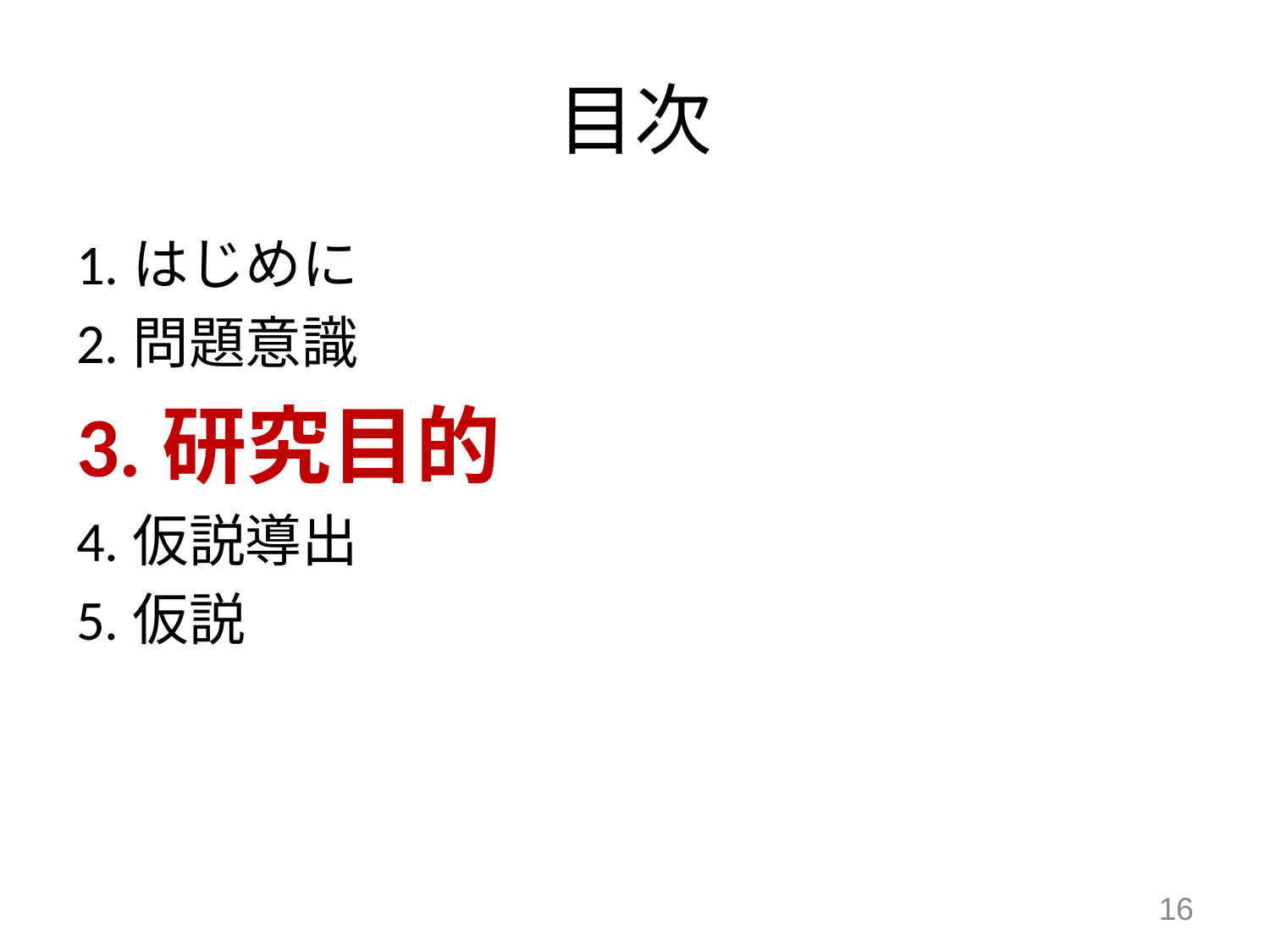

# 目次
1.はじめに
2.問題意識
3.研究目的
4.仮説導出
5.仮説
16